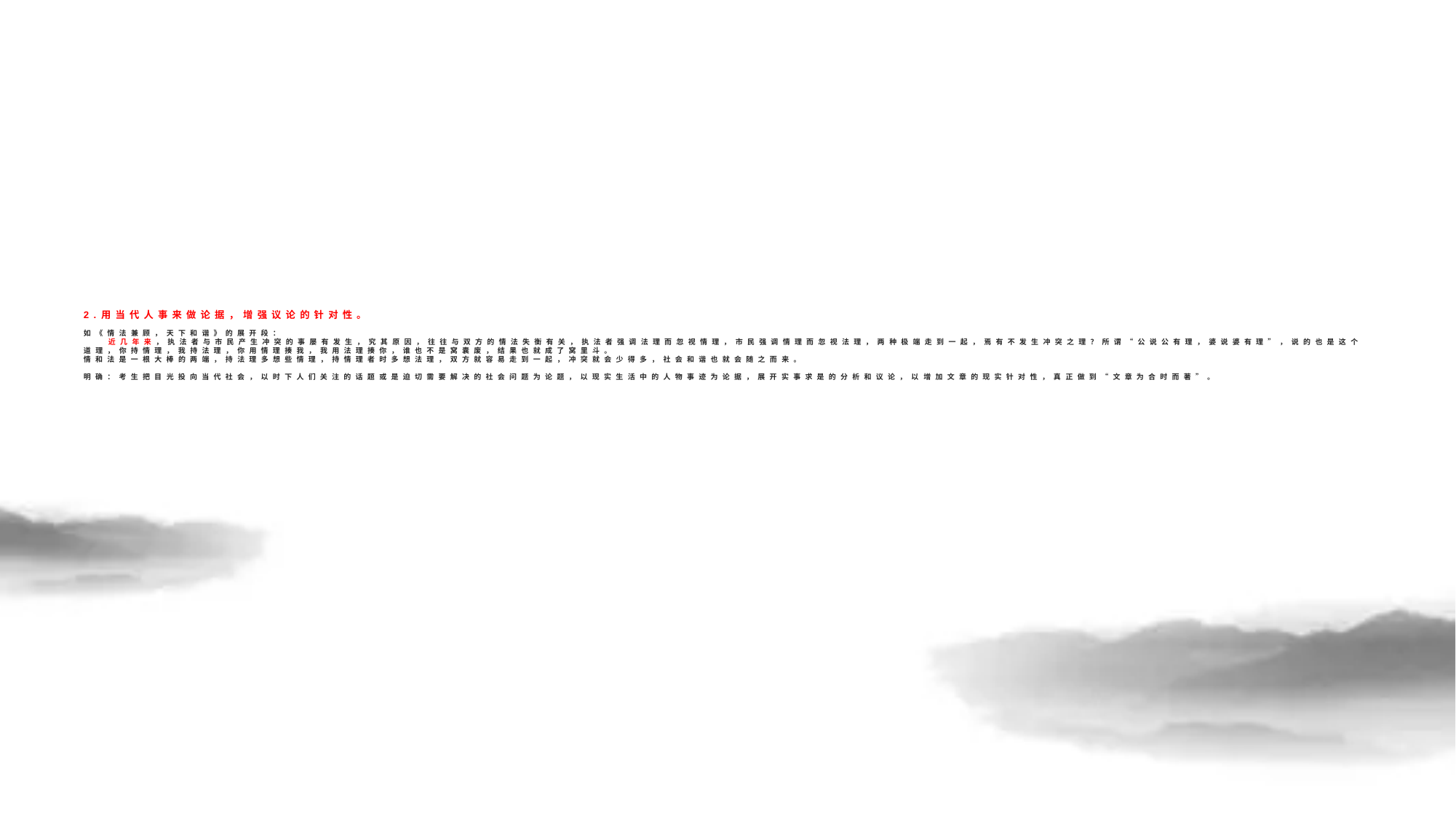

# 2.用当代人事来做论据，增强议论的针对性。 如《情法兼顾，天下和谐》的展开段： 近几年来，执法者与市民产生冲突的事屡有发生，究其原因，往往与双方的情法失衡有关，执法者强调法理而忽视情理，市民强调情理而忽视法理，两种极端走到一起，焉有不发生冲突之理？所谓“公说公有理，婆说婆有理”，说的也是这个道理，你持情理，我持法理，你用情理揍我，我用法理揍你，谁也不是窝囊废，结果也就成了窝里斗。 情和法是一根大棒的两端，持法理多想些情理，持情理者时多想法理，双方就容易走到一起，冲突就会少得多，社会和谐也就会随之而来。 明确：考生把目光投向当代社会，以时下人们关注的话题或是迫切需要解决的社会问题为论题，以现实生活中的人物事迹为论据，展开实事求是的分析和议论，以增加文章的现实针对性，真正做到“文章为合时而著”。